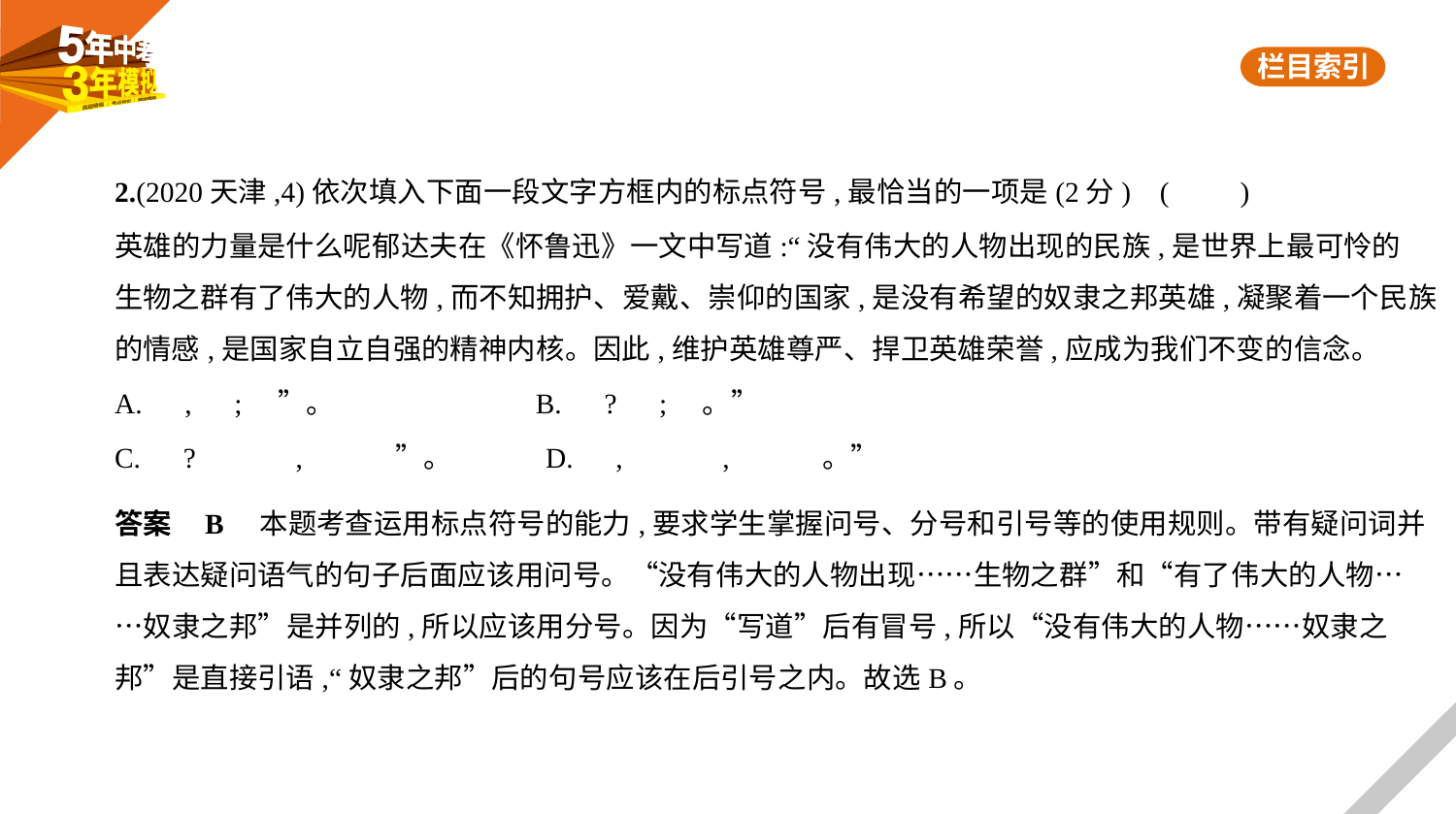

2.(2020天津,4)依次填入下面一段文字方框内的标点符号,最恰当的一项是(2分) (　　)
英雄的力量是什么呢郁达夫在《怀鲁迅》一文中写道:“没有伟大的人物出现的民族,是世界上最可怜的
生物之群有了伟大的人物,而不知拥护、爱戴、崇仰的国家,是没有希望的奴隶之邦英雄,凝聚着一个民族
的情感,是国家自立自强的精神内核。因此,维护英雄尊严、捍卫英雄荣誉,应成为我们不变的信念。
A.　,　;　”。　　　　　        B.　?　;　。”
C.　?　　　,　　　”。　　　D.　,　　　,　　　。”
答案    B　本题考查运用标点符号的能力,要求学生掌握问号、分号和引号等的使用规则。带有疑问词并
且表达疑问语气的句子后面应该用问号。“没有伟大的人物出现……生物之群”和“有了伟大的人物…
…奴隶之邦”是并列的,所以应该用分号。因为“写道”后有冒号,所以“没有伟大的人物……奴隶之
邦”是直接引语,“奴隶之邦”后的句号应该在后引号之内。故选B。